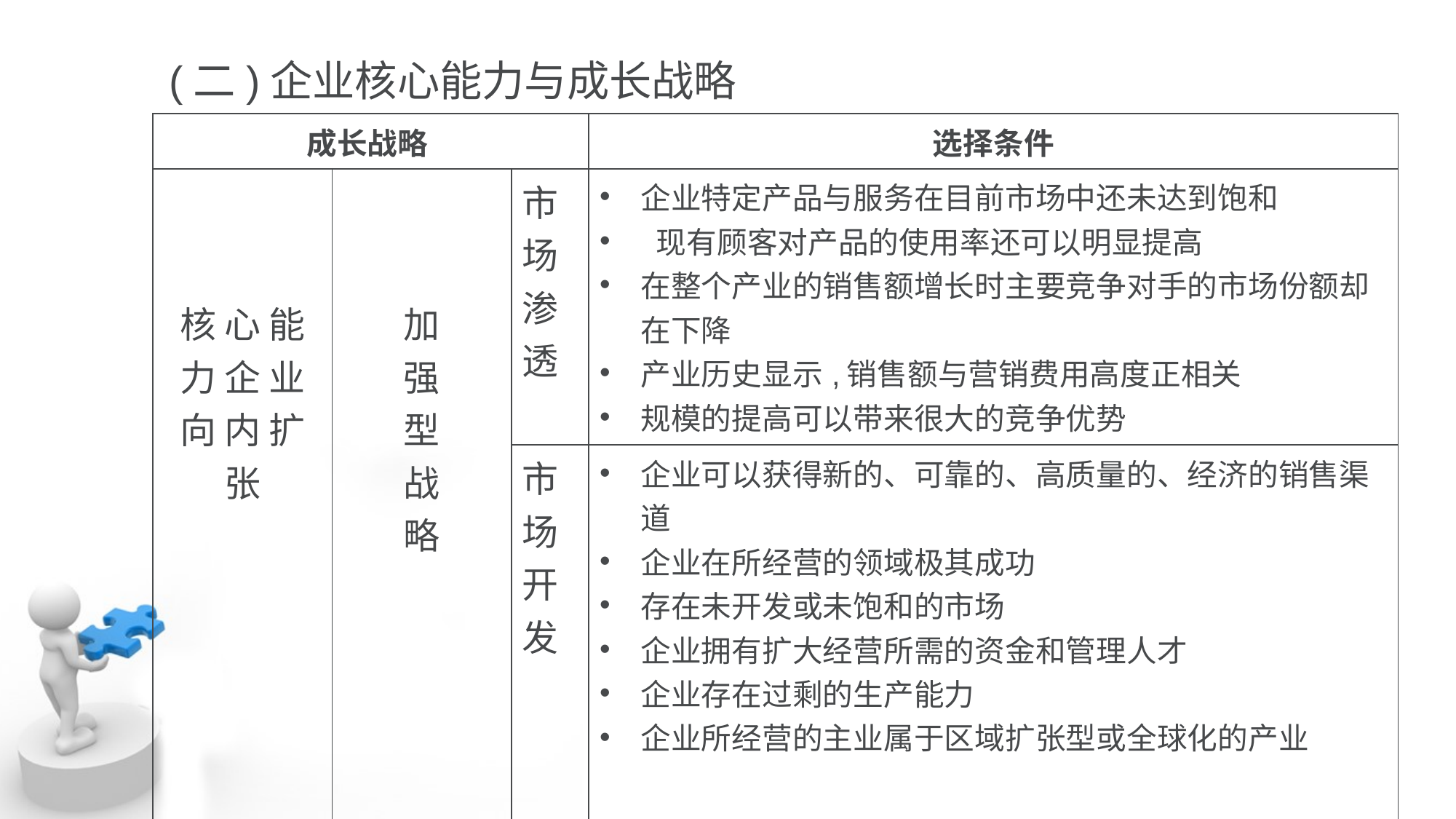

(二)企业核心能力与成长战略
| 成长战略 |  |  | 选择条件 |
| --- | --- | --- | --- |
| 核 心 能 力 企 业 向 内 扩 张 | 加 强 型 战 略 | 市场渗透 | 企业特定产品与服务在目前市场中还未达到饱和 现有顾客对产品的使用率还可以明显提高 在整个产业的销售额增长时主要竞争对手的市场份额却在下降 产业历史显示,销售额与营销费用高度正相关 规模的提高可以带来很大的竞争优势 |
|  |  | 市场开发 | 企业可以获得新的、可靠的、高质量的、经济的销售渠道 企业在所经营的领域极其成功 存在未开发或未饱和的市场 企业拥有扩大经营所需的资金和管理人才 企业存在过剩的生产能力 企业所经营的主业属于区域扩张型或全球化的产业 |